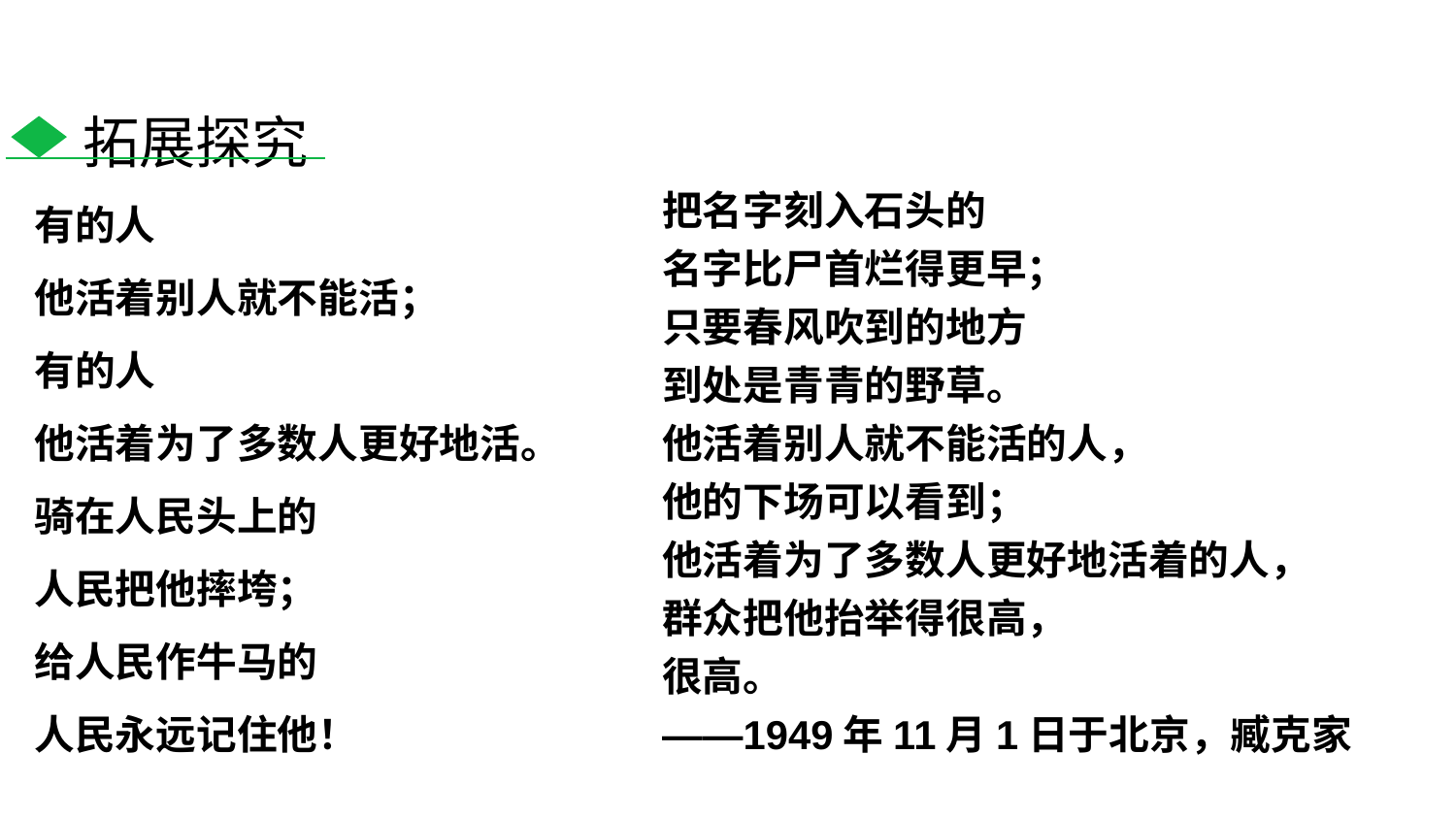

拓展探究

有的人
他活着别人就不能活；
有的人
他活着为了多数人更好地活。
骑在人民头上的
人民把他摔垮；
给人民作牛马的
人民永远记住他！
把名字刻入石头的
名字比尸首烂得更早；
只要春风吹到的地方
到处是青青的野草。
他活着别人就不能活的人，
他的下场可以看到；
他活着为了多数人更好地活着的人，
群众把他抬举得很高，
很高。
——1949年11月1日于北京，臧克家